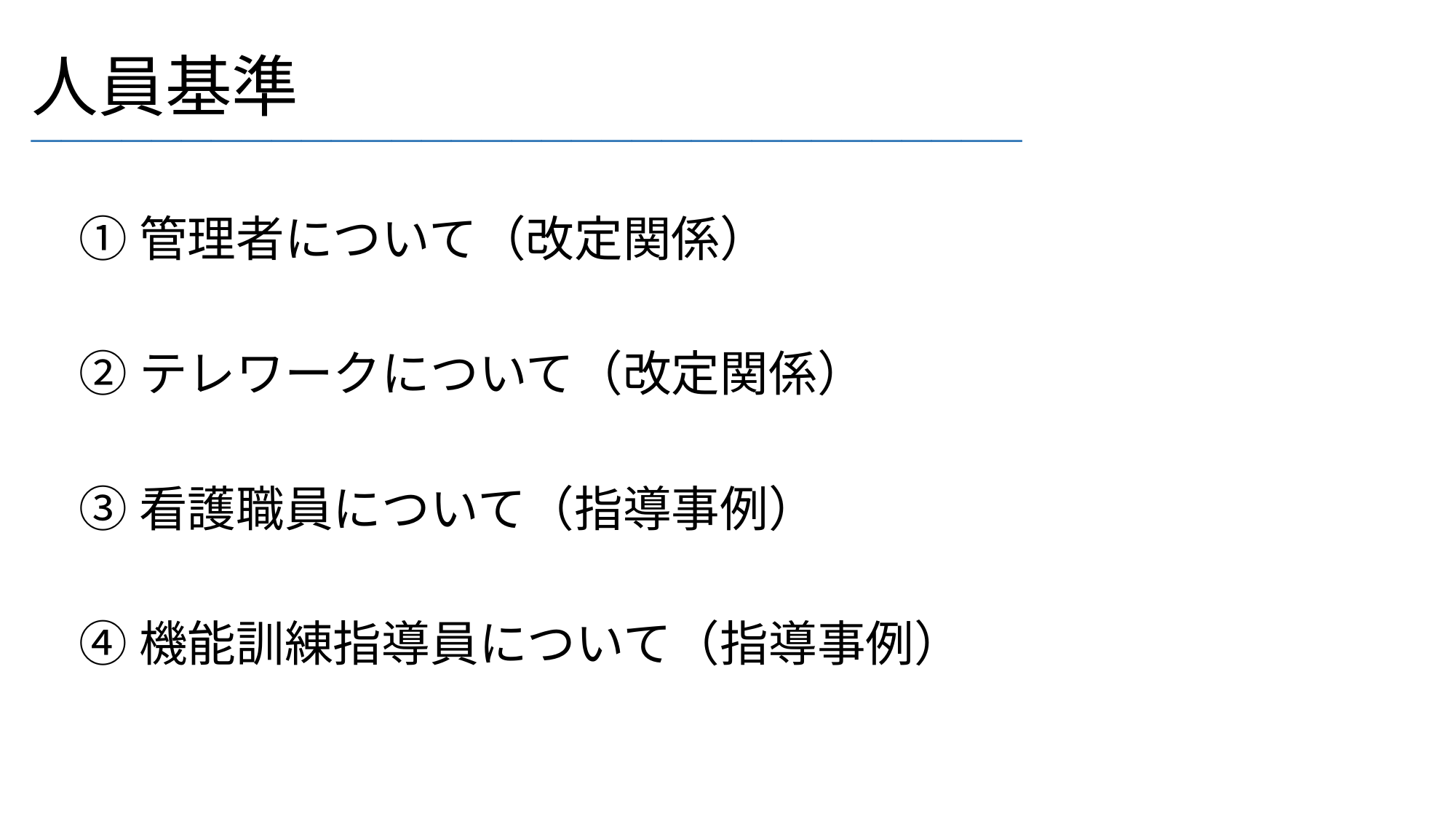

# 人員基準
_________________________________
①管理者について（改定関係）

②テレワークについて（改定関係）

③看護職員について（指導事例）

④機能訓練指導員について（指導事例）